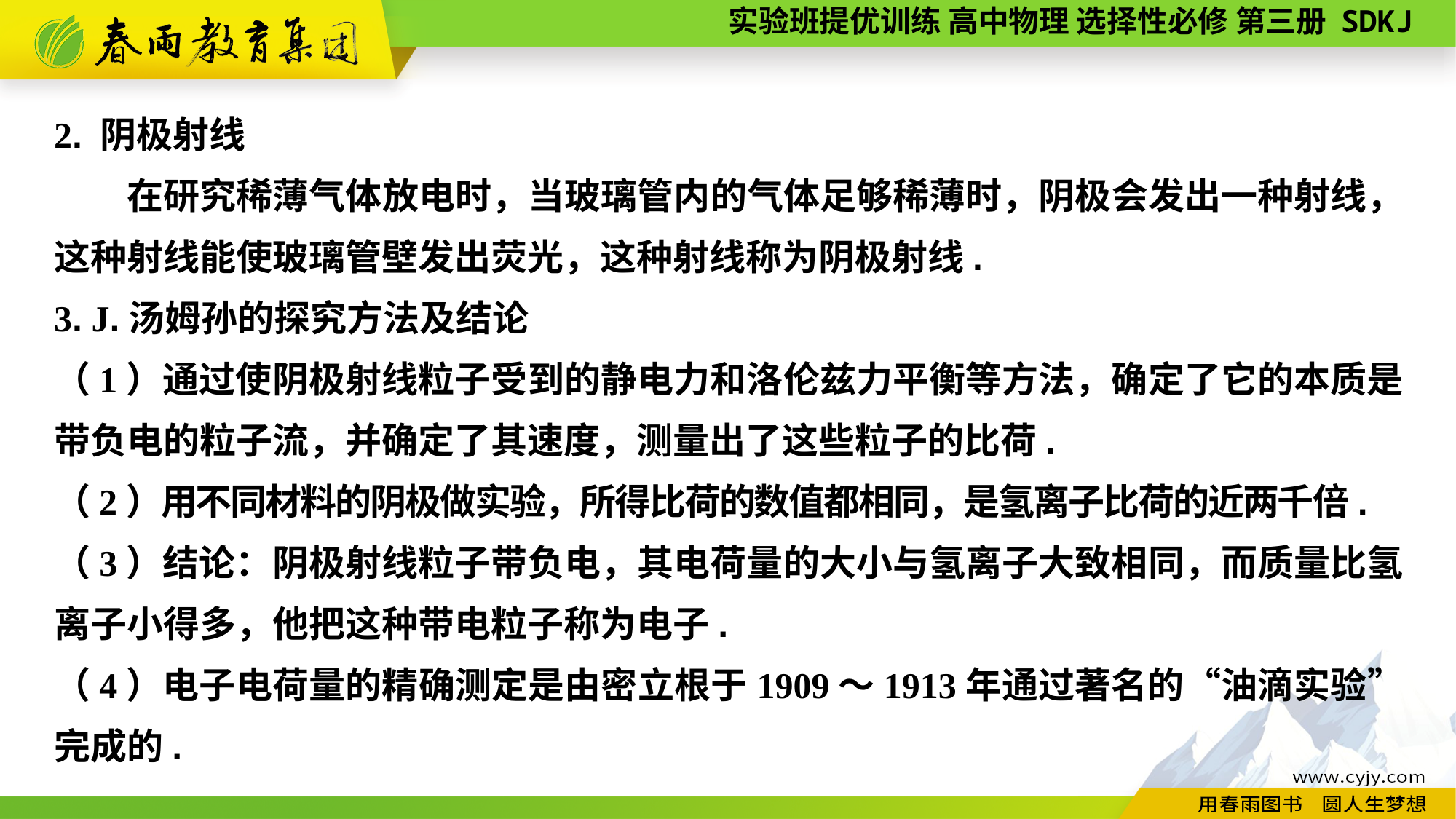

2. 阴极射线
　　在研究稀薄气体放电时，当玻璃管内的气体足够稀薄时，阴极会发出一种射线，这种射线能使玻璃管壁发出荧光，这种射线称为阴极射线.
3. J.汤姆孙的探究方法及结论
（1）通过使阴极射线粒子受到的静电力和洛伦兹力平衡等方法，确定了它的本质是带负电的粒子流，并确定了其速度，测量出了这些粒子的比荷.
（2）用不同材料的阴极做实验，所得比荷的数值都相同，是氢离子比荷的近两千倍.
（3）结论：阴极射线粒子带负电，其电荷量的大小与氢离子大致相同，而质量比氢离子小得多，他把这种带电粒子称为电子.
（4）电子电荷量的精确测定是由密立根于1909～1913年通过著名的“油滴实验”完成的.